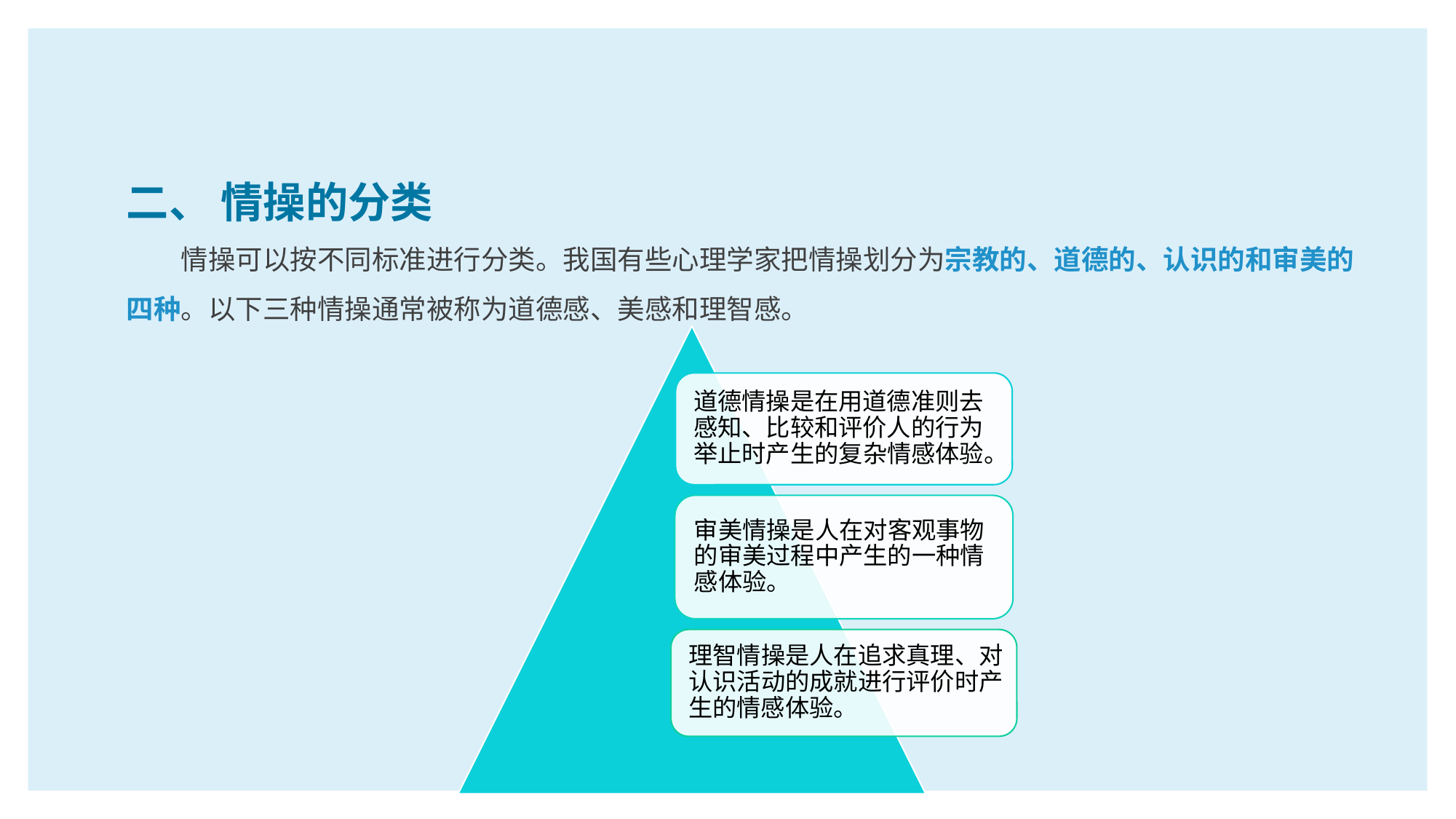

二、 情操的分类
情操可以按不同标准进行分类。我国有些心理学家把情操划分为宗教的、道德的、认识的和审美的四种。以下三种情操通常被称为道德感、美感和理智感。
道德情操是在用道德准则去感知、比较和评价人的行为举止时产生的复杂情感体验。
审美情操是人在对客观事物的审美过程中产生的一种情感体验。
理智情操是人在追求真理、对认识活动的成就进行评价时产生的情感体验。